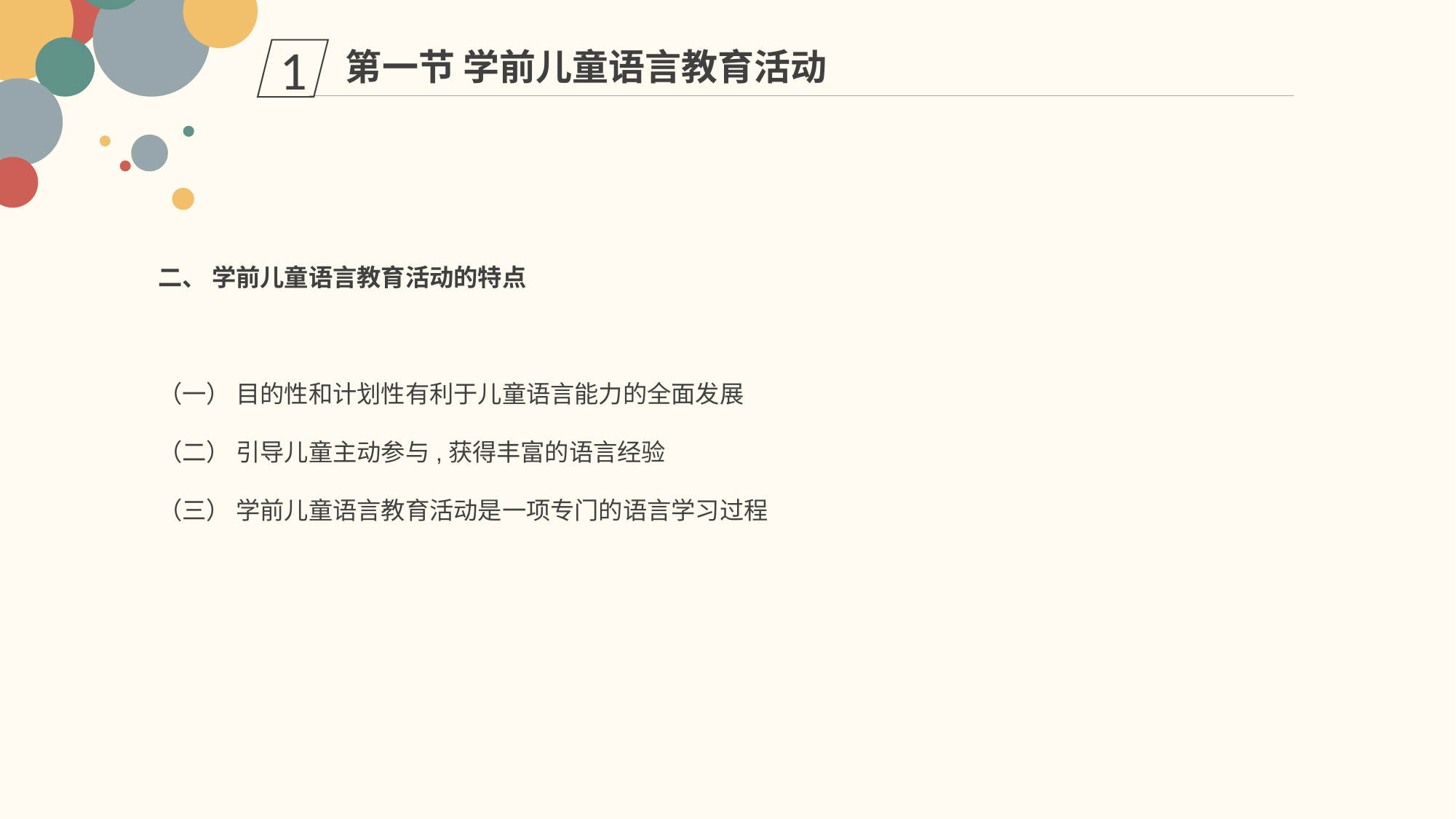

第一节 学前儿童语言教育活动
1
二、 学前儿童语言教育活动的特点

（一） 目的性和计划性有利于儿童语言能力的全面发展
（二） 引导儿童主动参与,获得丰富的语言经验
（三） 学前儿童语言教育活动是一项专门的语言学习过程